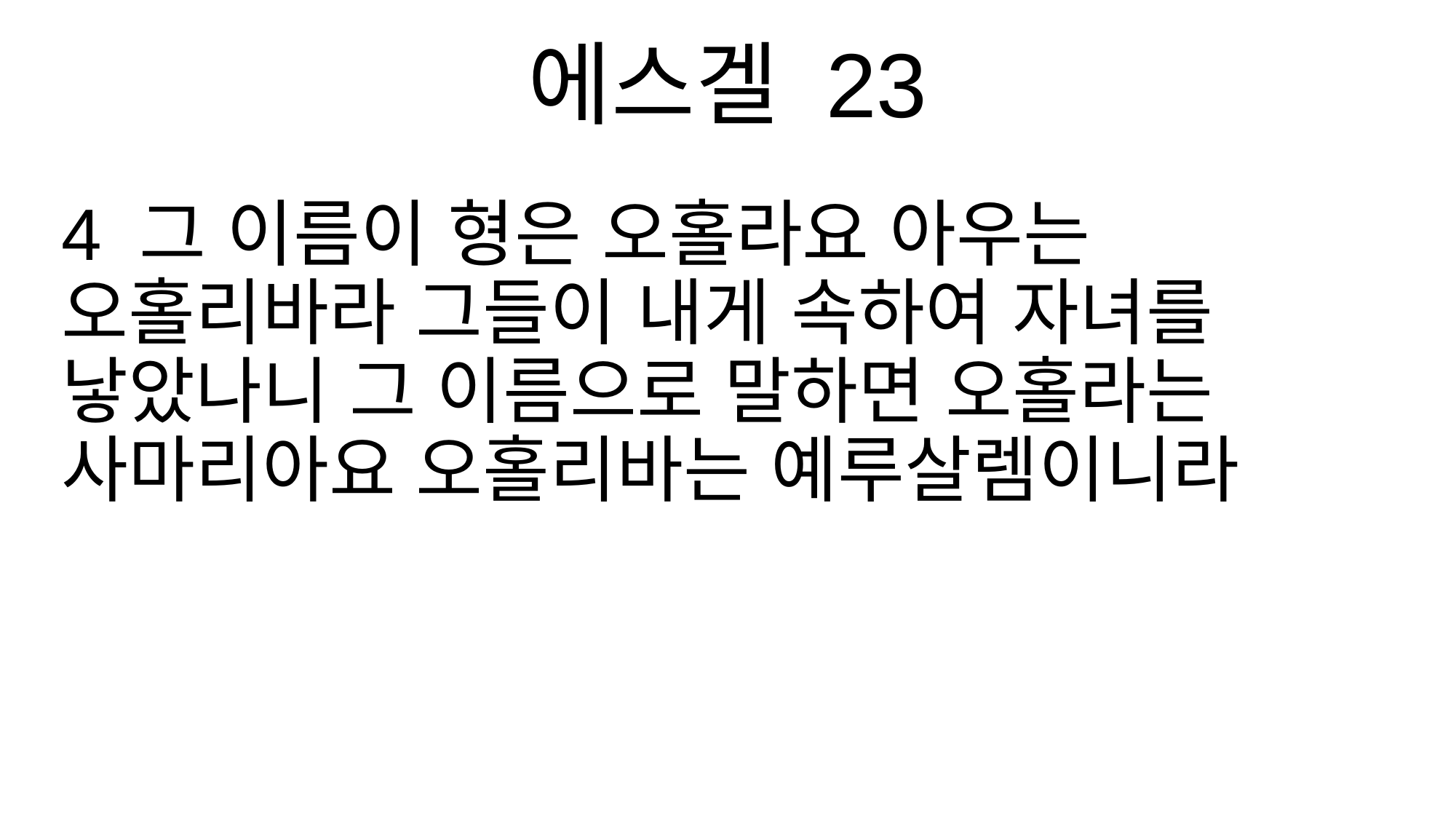

에스겔 23
4 그 이름이 형은 오홀라요 아우는 오홀리바라 그들이 내게 속하여 자녀를 낳았나니 그 이름으로 말하면 오홀라는 사마리아요 오홀리바는 예루살렘이니라